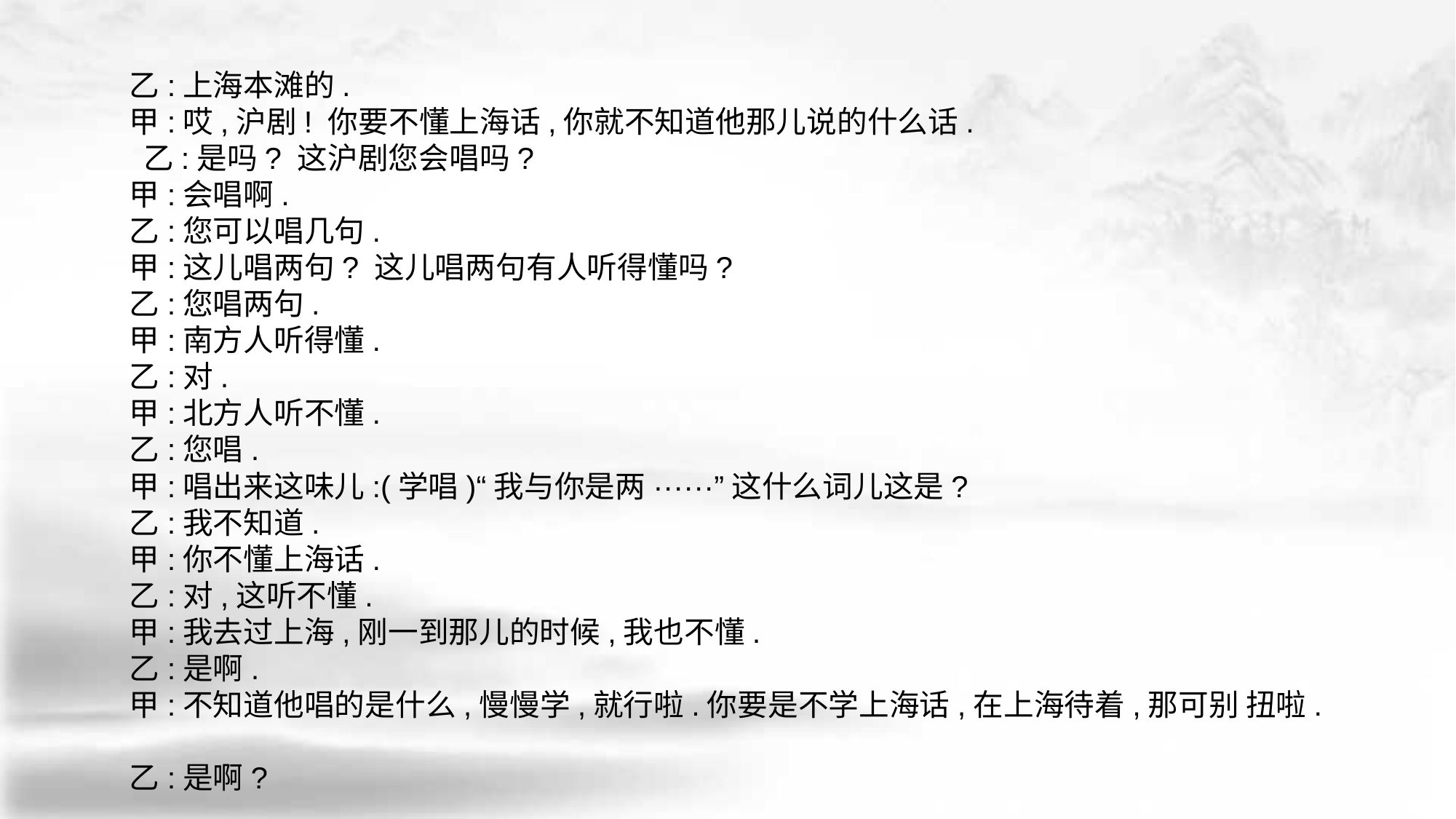

乙:上海本滩的.
甲:哎,沪剧! 你要不懂上海话,你就不知道他那儿说的什么话.
 乙:是吗? 这沪剧您会唱吗?
甲:会唱啊.
乙:您可以唱几句.
甲:这儿唱两句? 这儿唱两句有人听得懂吗?
乙:您唱两句.
甲:南方人听得懂.
乙:对.
甲:北方人听不懂.
乙:您唱.
甲:唱出来这味儿:(学唱)“我与你是两······”这什么词儿这是?
乙:我不知道.
甲:你不懂上海话.
乙:对,这听不懂.
甲:我去过上海,刚一到那儿的时候,我也不懂.
乙:是啊.
甲:不知道他唱的是什么,慢慢学,就行啦.你要是不学上海话,在上海待着,那可别 扭啦.
乙:是啊?